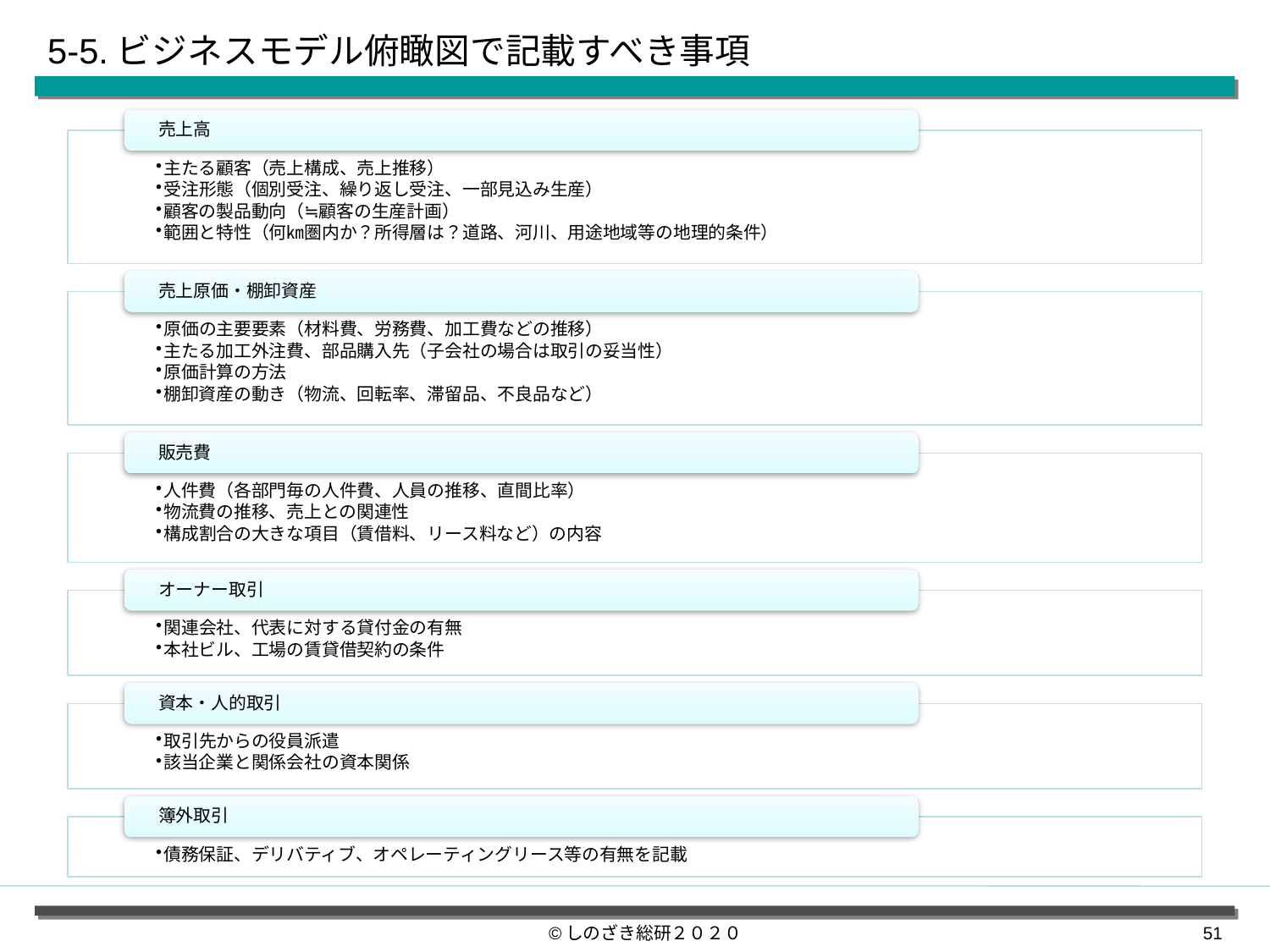

5-5.ビジネスモデル俯瞰図で記載すべき事項
主たる顧客（売上構成、売上推移）
受注形態（個別受注、繰り返し受注、一部見込み生産）
顧客の製品動向（≒顧客の生産計画）
範囲と特性（何㎞圏内か？所得層は？道路、河川、用途地域等の地理的条件）
売上高
原価の主要要素（材料費、労務費、加工費などの推移）
主たる加工外注費、部品購入先（子会社の場合は取引の妥当性）
原価計算の方法
棚卸資産の動き（物流、回転率、滞留品、不良品など）
売上原価・棚卸資産
人件費（各部門毎の人件費、人員の推移、直間比率）
物流費の推移、売上との関連性
構成割合の大きな項目（賃借料、リース料など）の内容
販売費
関連会社、代表に対する貸付金の有無
本社ビル、工場の賃貸借契約の条件
オーナー取引
取引先からの役員派遣
該当企業と関係会社の資本関係
資本・人的取引
債務保証、デリバティブ、オペレーティングリース等の有無を記載
簿外取引
©しのざき総研２０２０
51